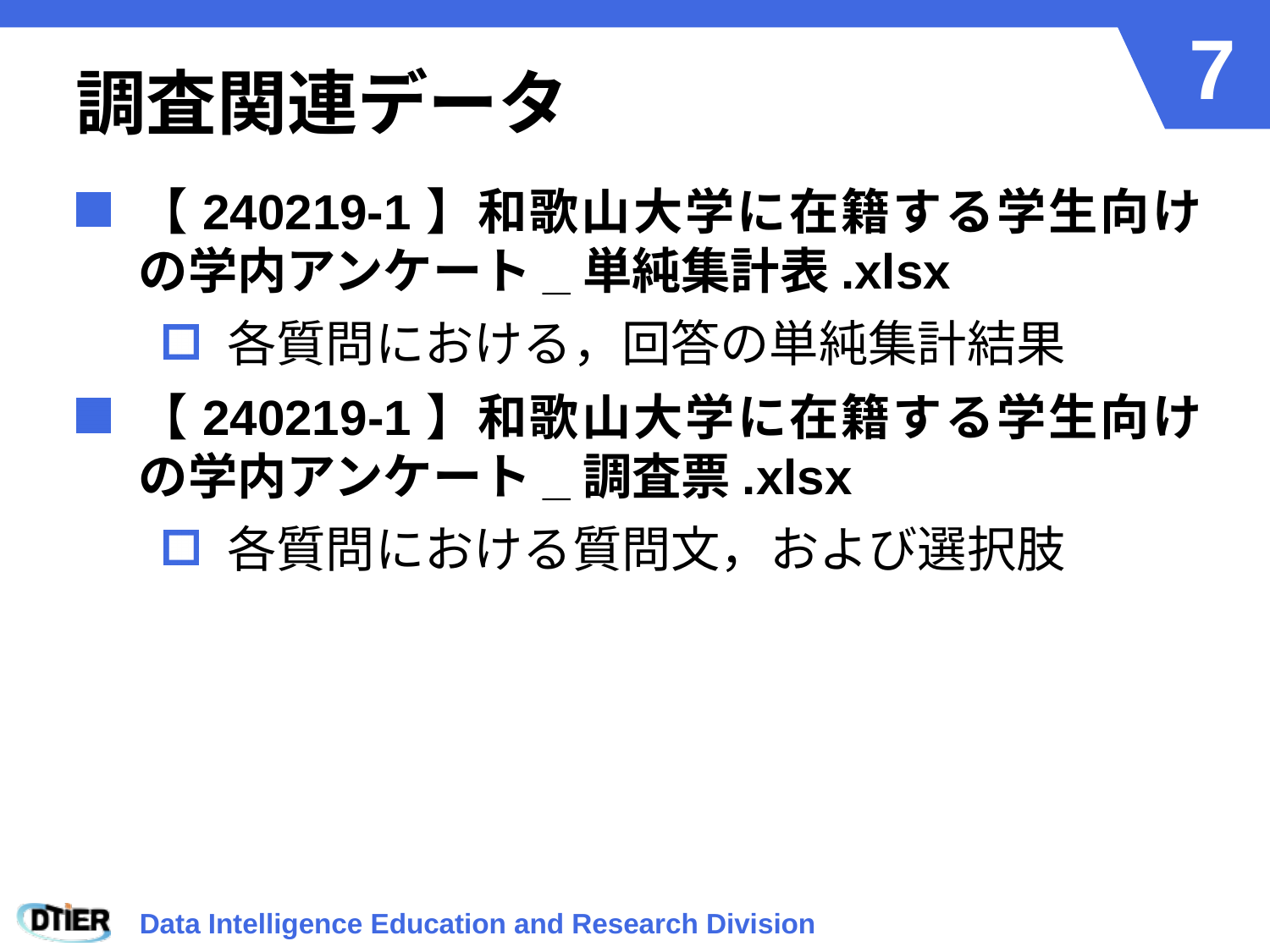

# 調査関連データ
【240219-1】和歌山大学に在籍する学生向けの学内アンケート_単純集計表.xlsx
各質問における，回答の単純集計結果
【240219-1】和歌山大学に在籍する学生向けの学内アンケート_調査票.xlsx
各質問における質問文，および選択肢